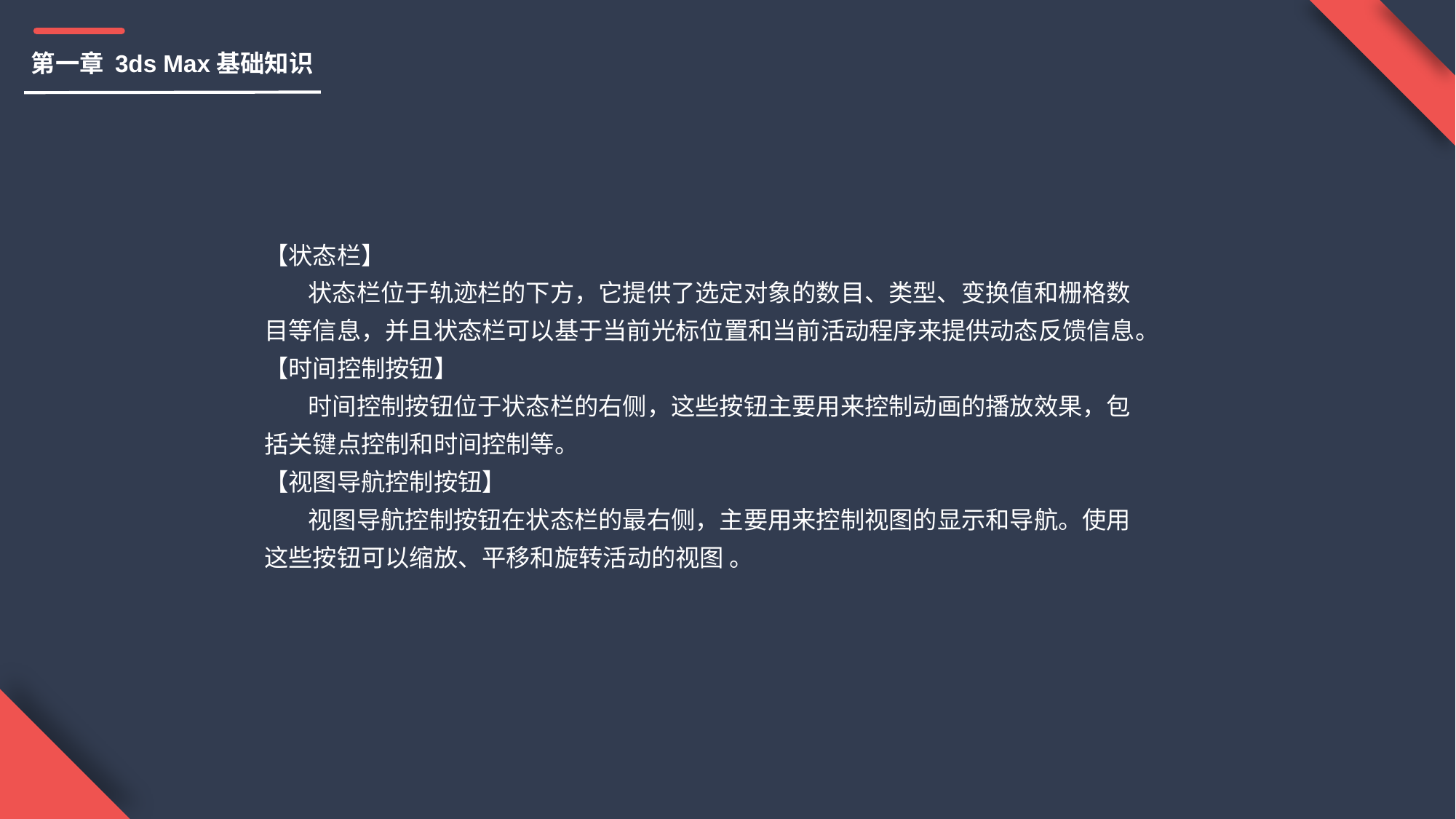

第一章 3ds Max基础知识
【状态栏】
       状态栏位于轨迹栏的下方，它提供了选定对象的数目、类型、变换值和栅格数目等信息，并且状态栏可以基于当前光标位置和当前活动程序来提供动态反馈信息。
【时间控制按钮】
       时间控制按钮位于状态栏的右侧，这些按钮主要用来控制动画的播放效果，包括关键点控制和时间控制等。
【视图导航控制按钮】
       视图导航控制按钮在状态栏的最右侧，主要用来控制视图的显示和导航。使用这些按钮可以缩放、平移和旋转活动的视图 。